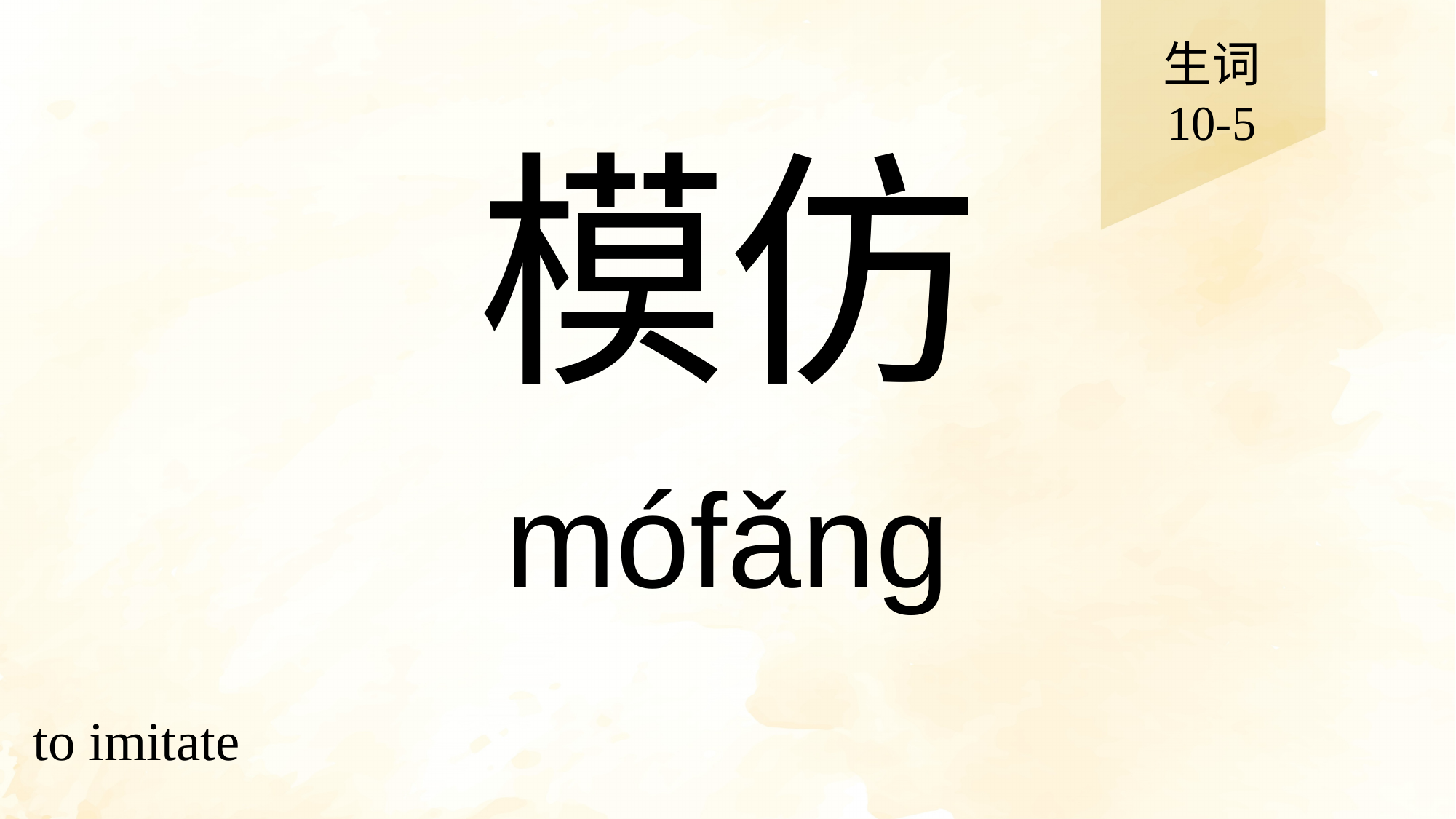

生词
10-5
# 模仿
mófǎng
to imitate